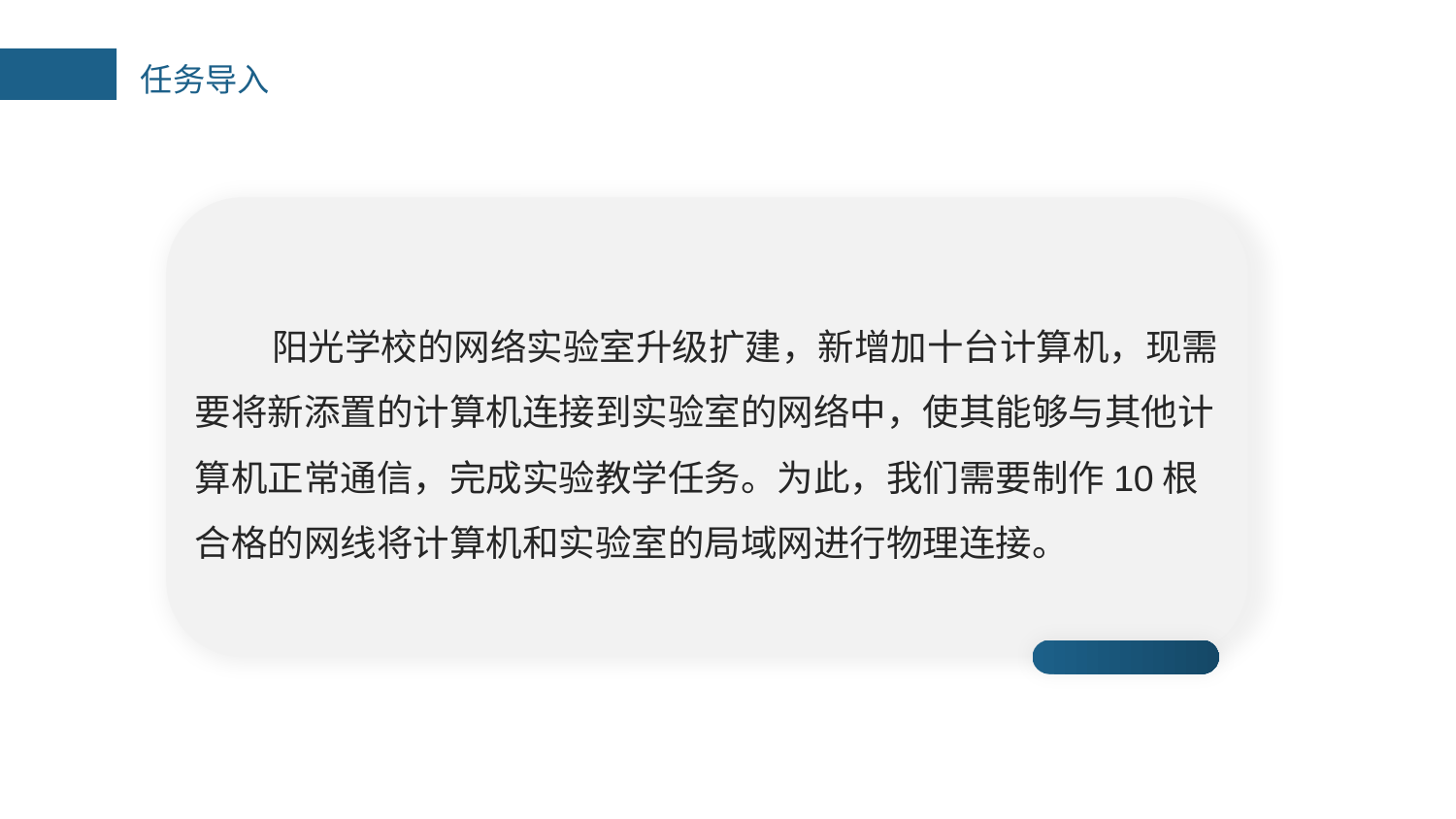

阳光学校的网络实验室升级扩建，新增加十台计算机，现需要将新添置的计算机连接到实验室的网络中，使其能够与其他计算机正常通信，完成实验教学任务。为此，我们需要制作10根合格的网线将计算机和实验室的局域网进行物理连接。